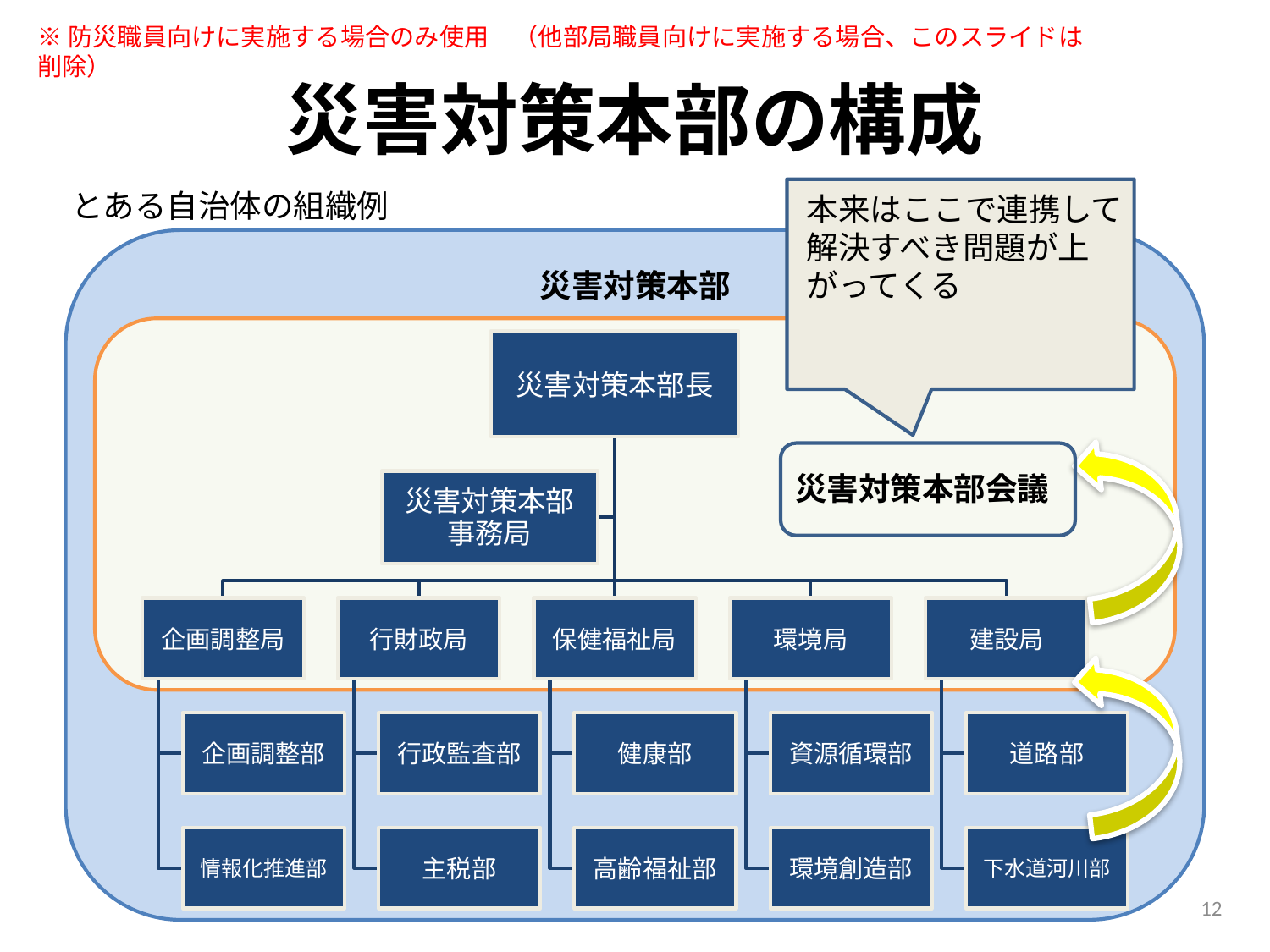

※防災職員向けに実施する場合のみ使用　（他部局職員向けに実施する場合、このスライドは削除）
# 災害対策本部の構成

とある自治体の組織例
災害対策本部長
企画調整局
企画調整部
情報化推進部
行財政局
行政監査部
主税部
保健福祉局
健康部
高齢福祉部
環境局
資源循環部
環境創造部
建設局
道路部
下水道河川部
災害対策本部
事務局
本来はここで連携して解決すべき問題が上がってくる

災害対策本部

災害対策本部会議

12